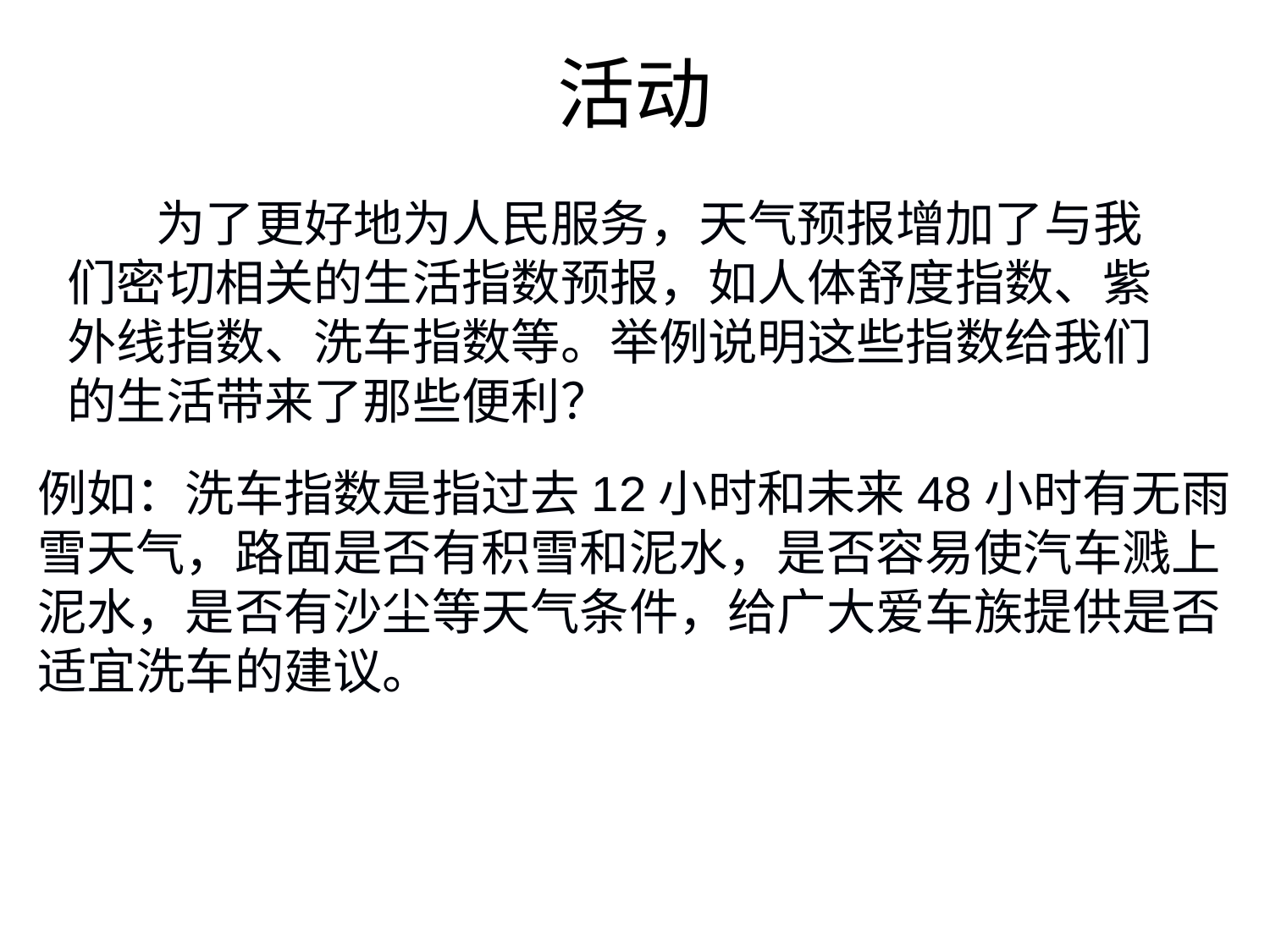

活动
       为了更好地为人民服务，天气预报增加了与我们密切相关的生活指数预报，如人体舒度指数、紫外线指数、洗车指数等。举例说明这些指数给我们的生活带来了那些便利？
例如：洗车指数是指过去12小时和未来48小时有无雨雪天气，路面是否有积雪和泥水，是否容易使汽车溅上泥水，是否有沙尘等天气条件，给广大爱车族提供是否适宜洗车的建议。